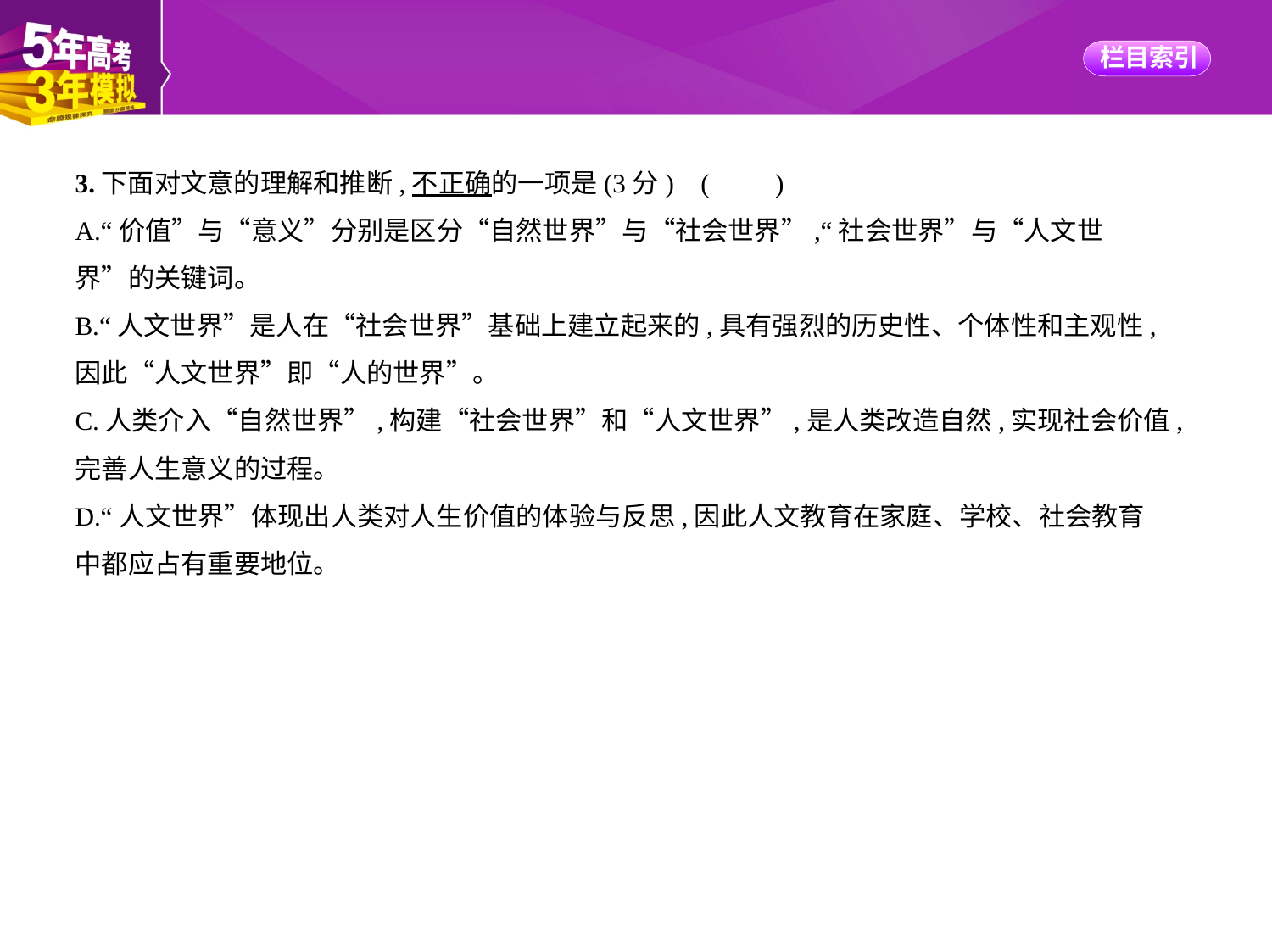

3.下面对文意的理解和推断,不正确的一项是(3分) (　　)
A.“价值”与“意义”分别是区分“自然世界”与“社会世界”,“社会世界”与“人文世
界”的关键词。
B.“人文世界”是人在“社会世界”基础上建立起来的,具有强烈的历史性、个体性和主观性,
因此“人文世界”即“人的世界”。
C.人类介入“自然世界”,构建“社会世界”和“人文世界”,是人类改造自然,实现社会价值,
完善人生意义的过程。
D.“人文世界”体现出人类对人生价值的体验与反思,因此人文教育在家庭、学校、社会教育
中都应占有重要地位。